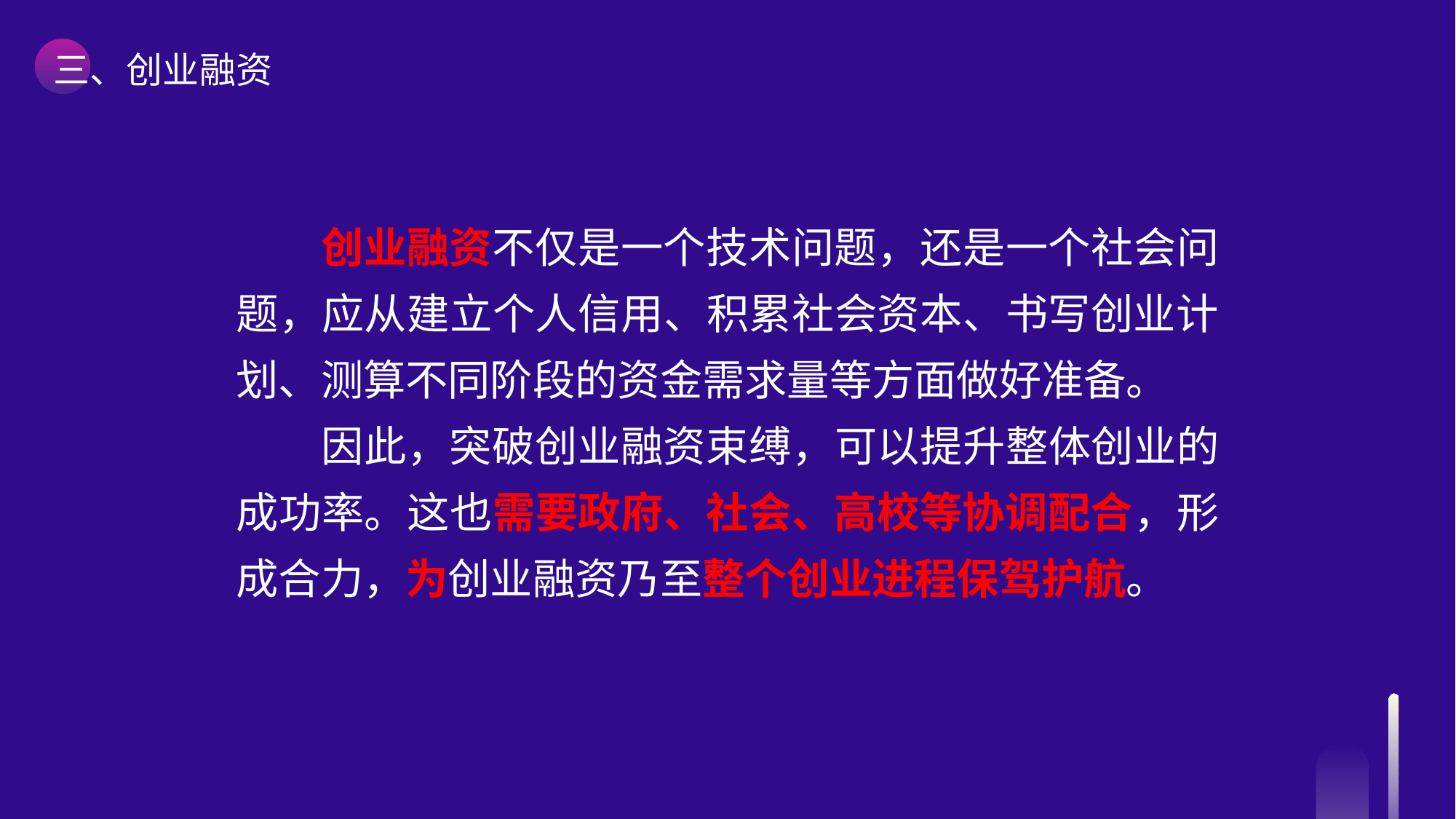

三、创业融资
创业融资不仅是一个技术问题，还是一个社会问题，应从建立个人信用、积累社会资本、书写创业计划、测算不同阶段的资金需求量等方面做好准备。
因此，突破创业融资束缚，可以提升整体创业的成功率。这也需要政府、社会、高校等协调配合，形成合力，为创业融资乃至整个创业进程保驾护航。